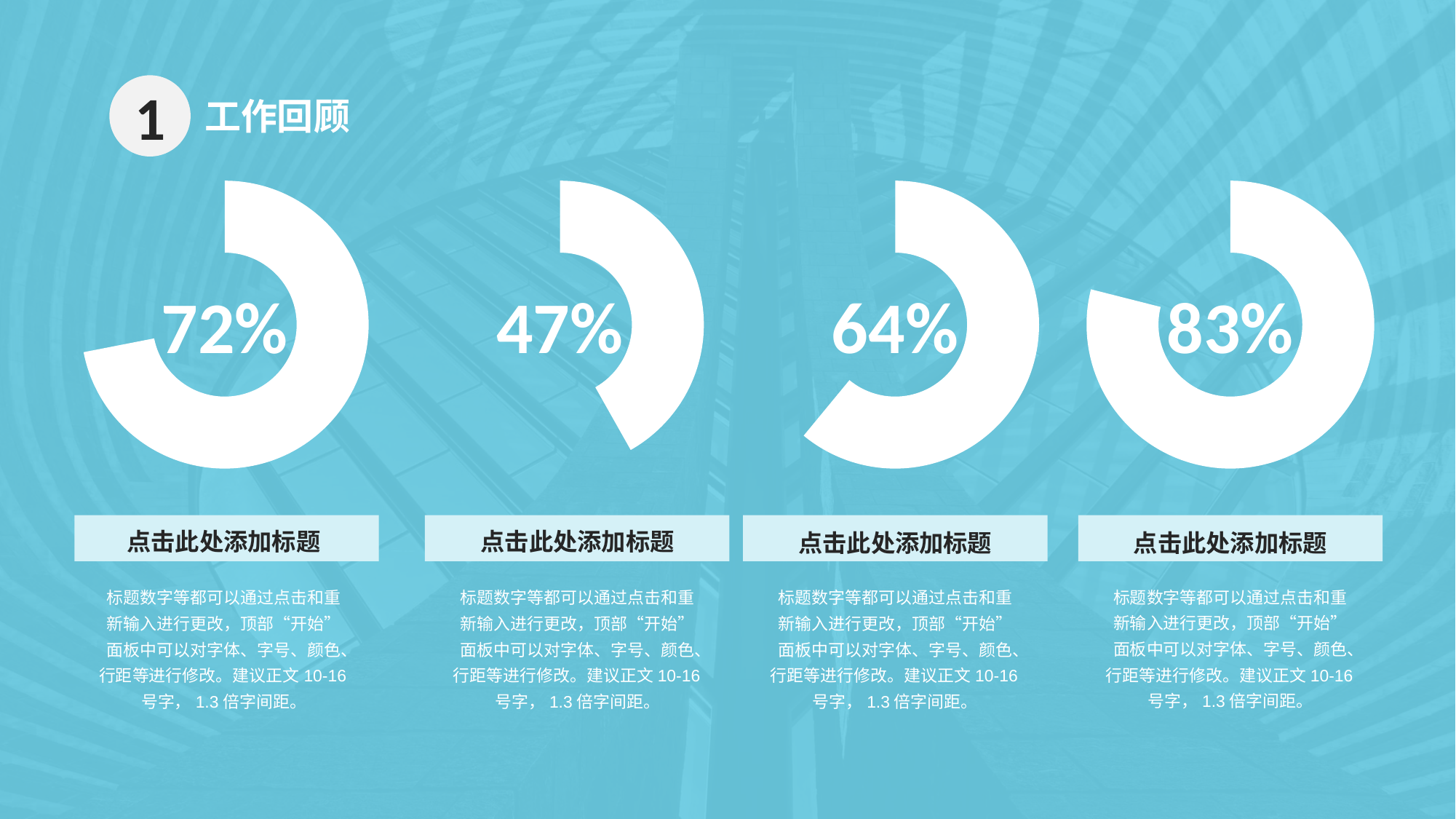

1
工作回顾

### Chart

| Category | 销售额 |
|---|---|
| 第一季度 | 8.2 |
| 第二季度 | 3.2 |

### Chart

| Category | 销售额 |
|---|---|
| 第一季度 | 2.3 |
| 第二季度 | 3.2 |

### Chart

| Category | 销售额 |
|---|---|
| 第一季度 | 5.0 |
| 第二季度 | 3.2 |

### Chart

| Category | 销售额 |
|---|---|
| 第一季度 | 12.0 |
| 第二季度 | 3.2 |
72%
47%
64%
83%
点击此处添加标题

标题数字等都可以通过点击和重新输入进行更改，顶部“开始”面板中可以对字体、字号、颜色、行距等进行修改。建议正文10-16号字，1.3倍字间距。
点击此处添加标题

标题数字等都可以通过点击和重新输入进行更改，顶部“开始”面板中可以对字体、字号、颜色、行距等进行修改。建议正文10-16号字，1.3倍字间距。
点击此处添加标题

标题数字等都可以通过点击和重新输入进行更改，顶部“开始”面板中可以对字体、字号、颜色、行距等进行修改。建议正文10-16号字，1.3倍字间距。
点击此处添加标题

标题数字等都可以通过点击和重新输入进行更改，顶部“开始”面板中可以对字体、字号、颜色、行距等进行修改。建议正文10-16号字，1.3倍字间距。